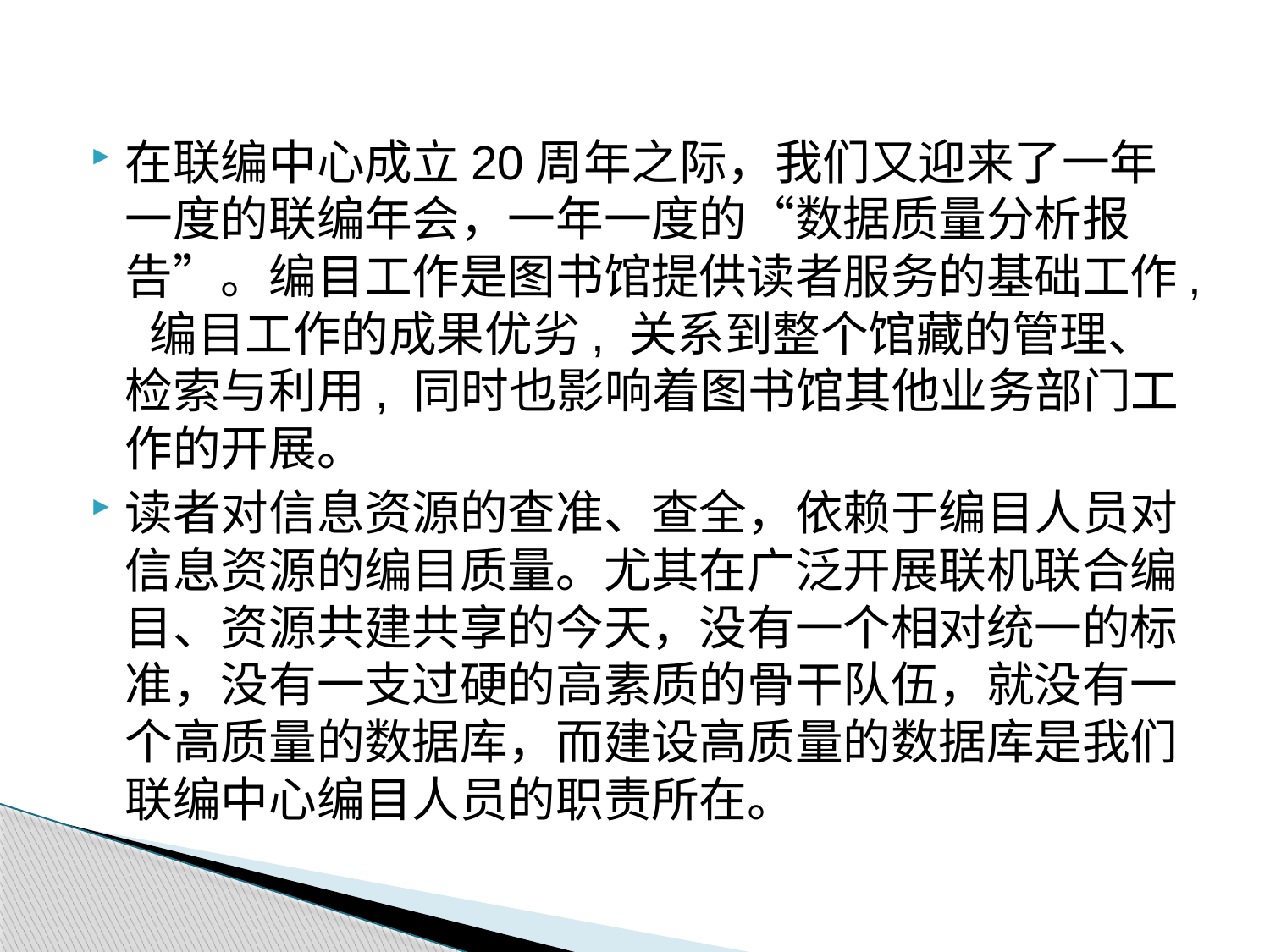

在联编中心成立20周年之际，我们又迎来了一年一度的联编年会，一年一度的“数据质量分析报告”。编目工作是图书馆提供读者服务的基础工作, 编目工作的成果优劣, 关系到整个馆藏的管理、检索与利用, 同时也影响着图书馆其他业务部门工作的开展。
读者对信息资源的查准、查全，依赖于编目人员对信息资源的编目质量。尤其在广泛开展联机联合编目、资源共建共享的今天，没有一个相对统一的标准，没有一支过硬的高素质的骨干队伍，就没有一个高质量的数据库，而建设高质量的数据库是我们联编中心编目人员的职责所在。